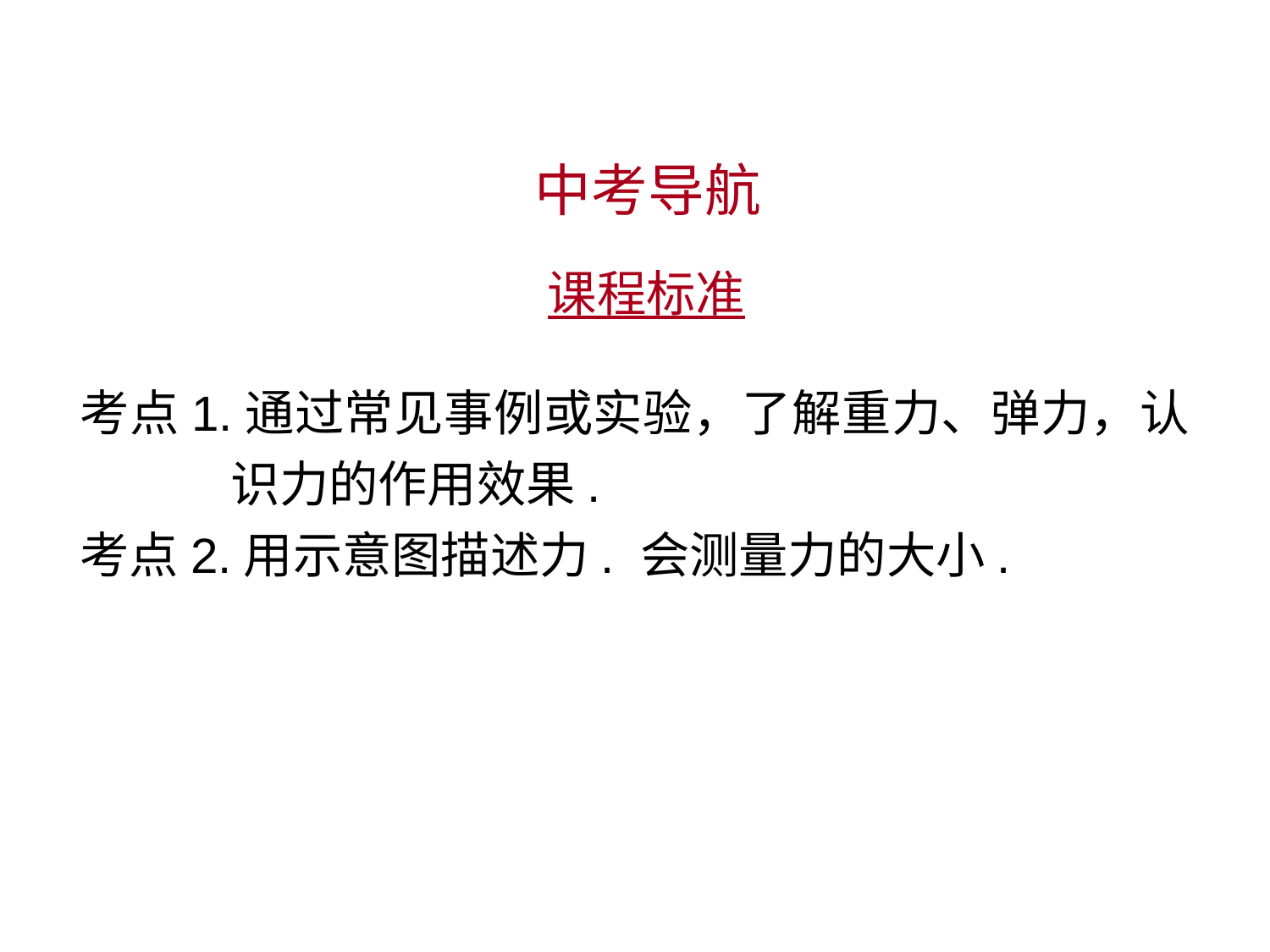

中考导航
 课程标准
考点1.通过常见事例或实验，了解重力、弹力，认识力的作用效果.
考点2.用示意图描述力. 会测量力的大小.